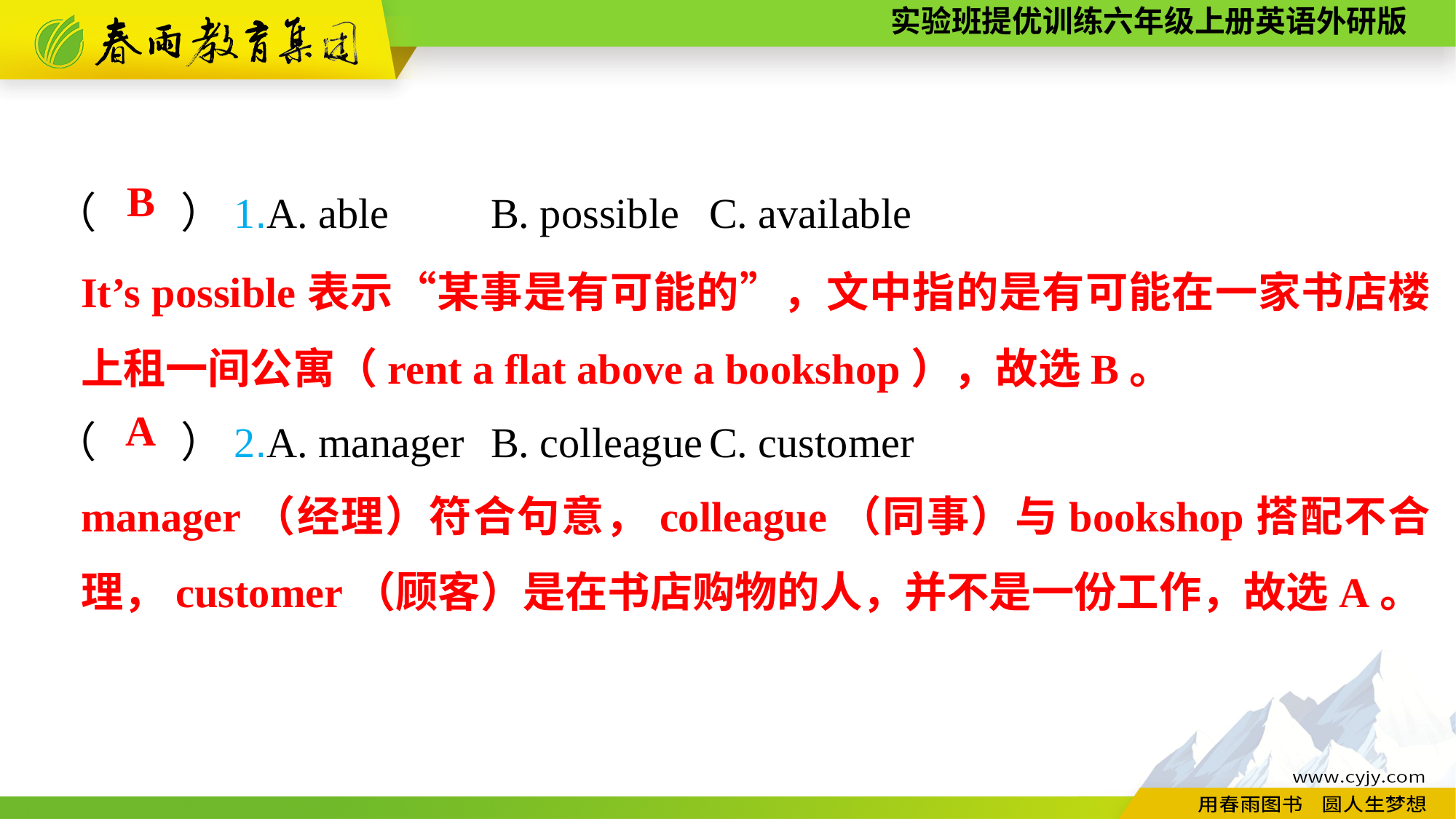

（　　）1.A. able	B. possible	C. available

（　　）2.A. manager	B. colleague	C. customer
B
It’s possible表示“某事是有可能的”，文中指的是有可能在一家书店楼上租一间公寓（rent a flat above a bookshop），故选B。
A
manager（经理）符合句意，colleague（同事）与bookshop搭配不合理，customer（顾客）是在书店购物的人，并不是一份工作，故选A。